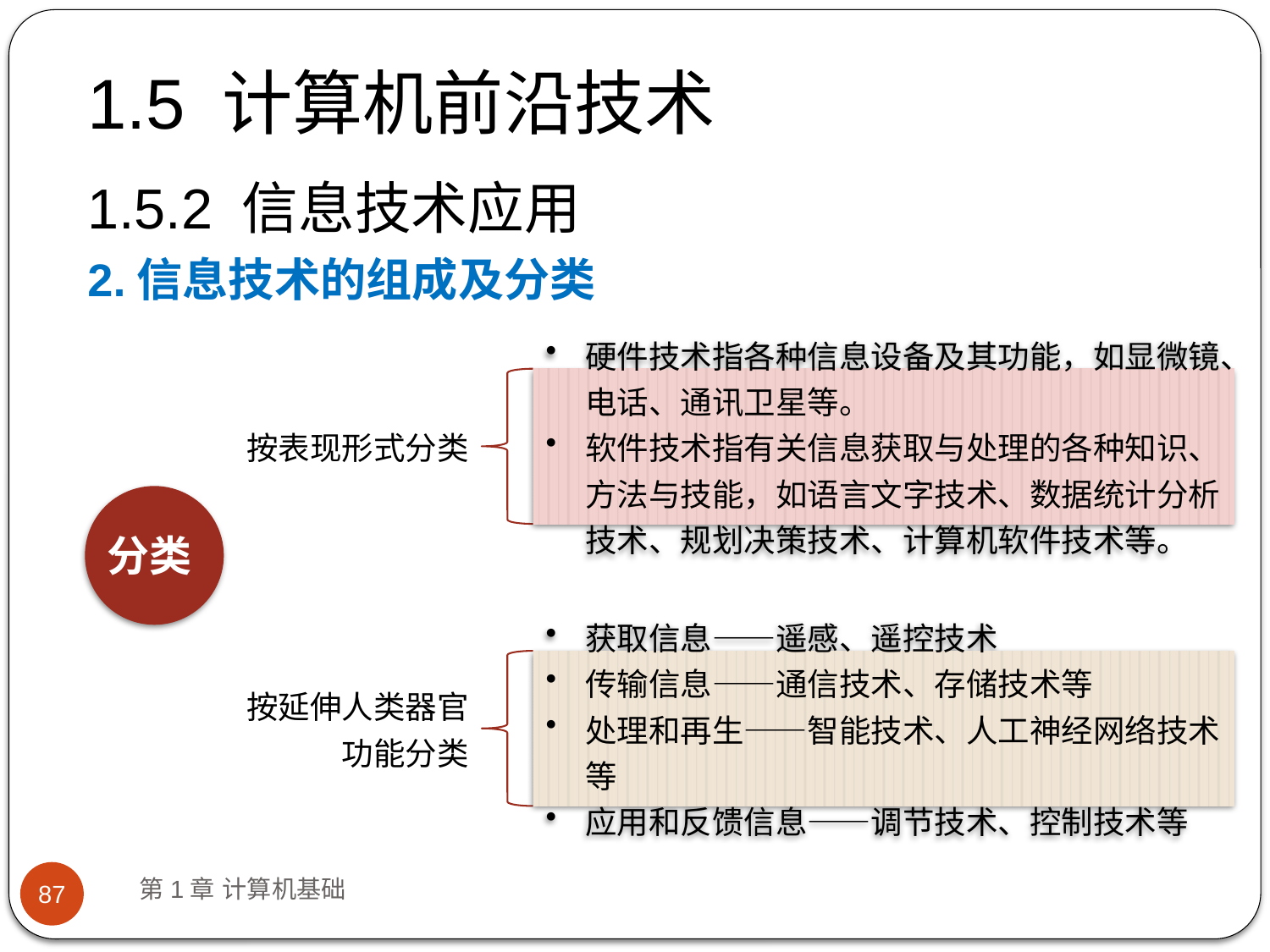

# 1.5 计算机前沿技术
1.5.2 信息技术应用
2.信息技术的组成及分类
按表现形式分类
硬件技术指各种信息设备及其功能，如显微镜、电话、通讯卫星等。
按延伸人类器官功能分类
获取信息——遥感、遥控技术
软件技术指有关信息获取与处理的各种知识、方法与技能，如语言文字技术、数据统计分析技术、规划决策技术、计算机软件技术等。
传输信息——通信技术、存储技术等
处理和再生——智能技术、人工神经网络技术等
应用和反馈信息——调节技术、控制技术等

分类
第1章 计算机基础
87